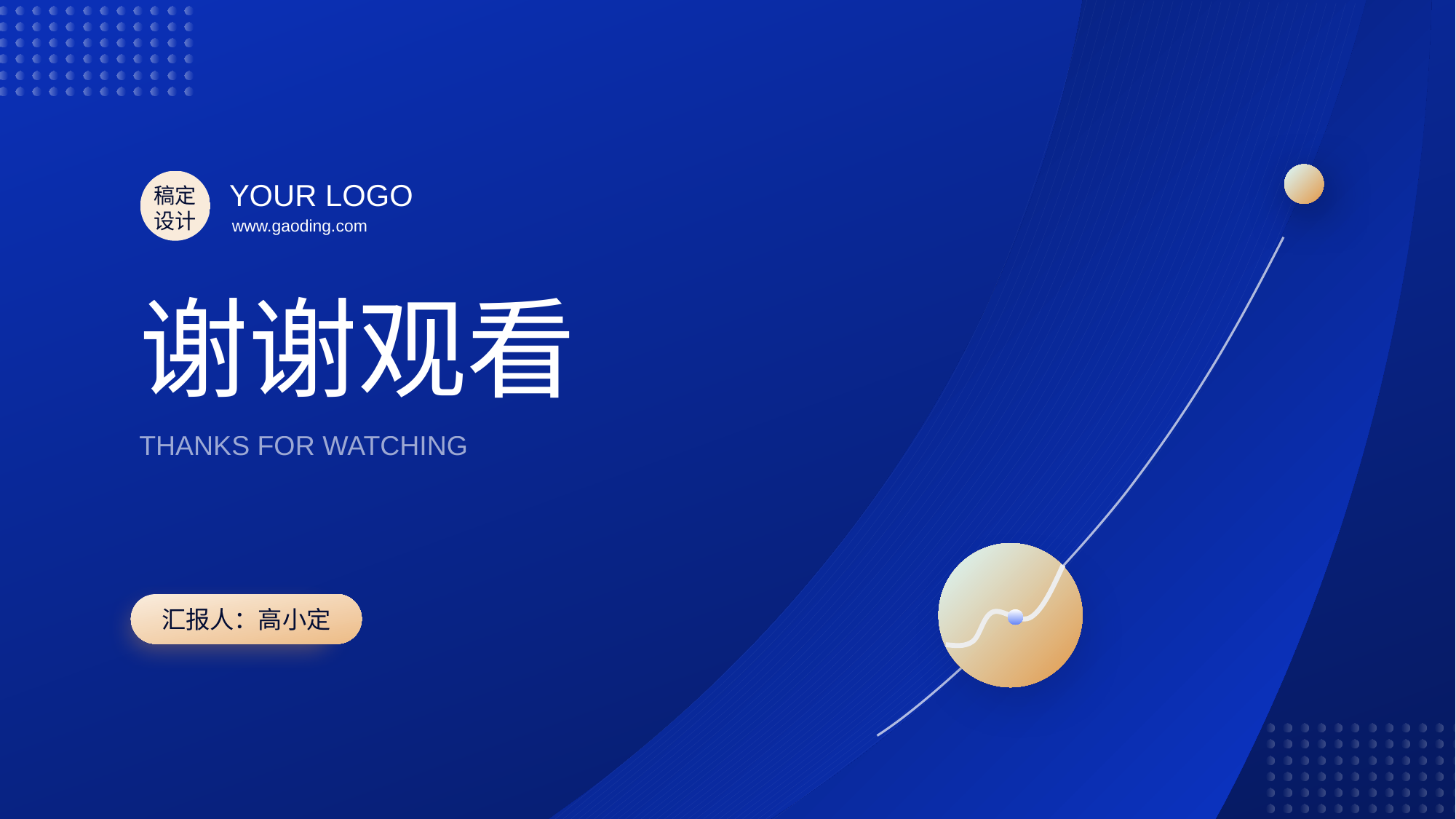

稿定设计
YOUR LOGO
www.gaoding.com

谢谢观看
THANKS FOR WATCHING

汇报人：高小定